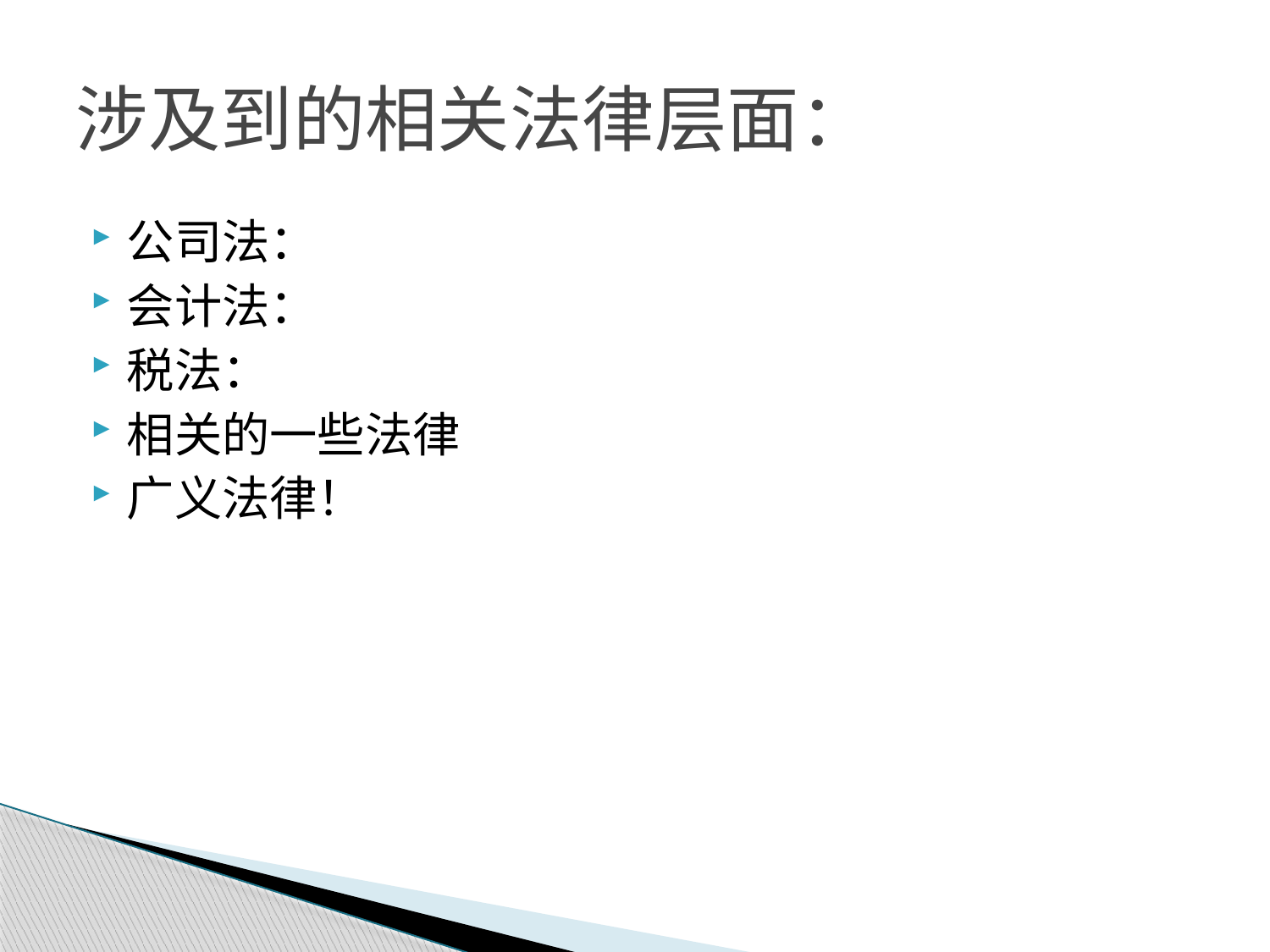

# 涉及到的相关法律层面：
公司法：
会计法：
税法：
相关的一些法律
广义法律！